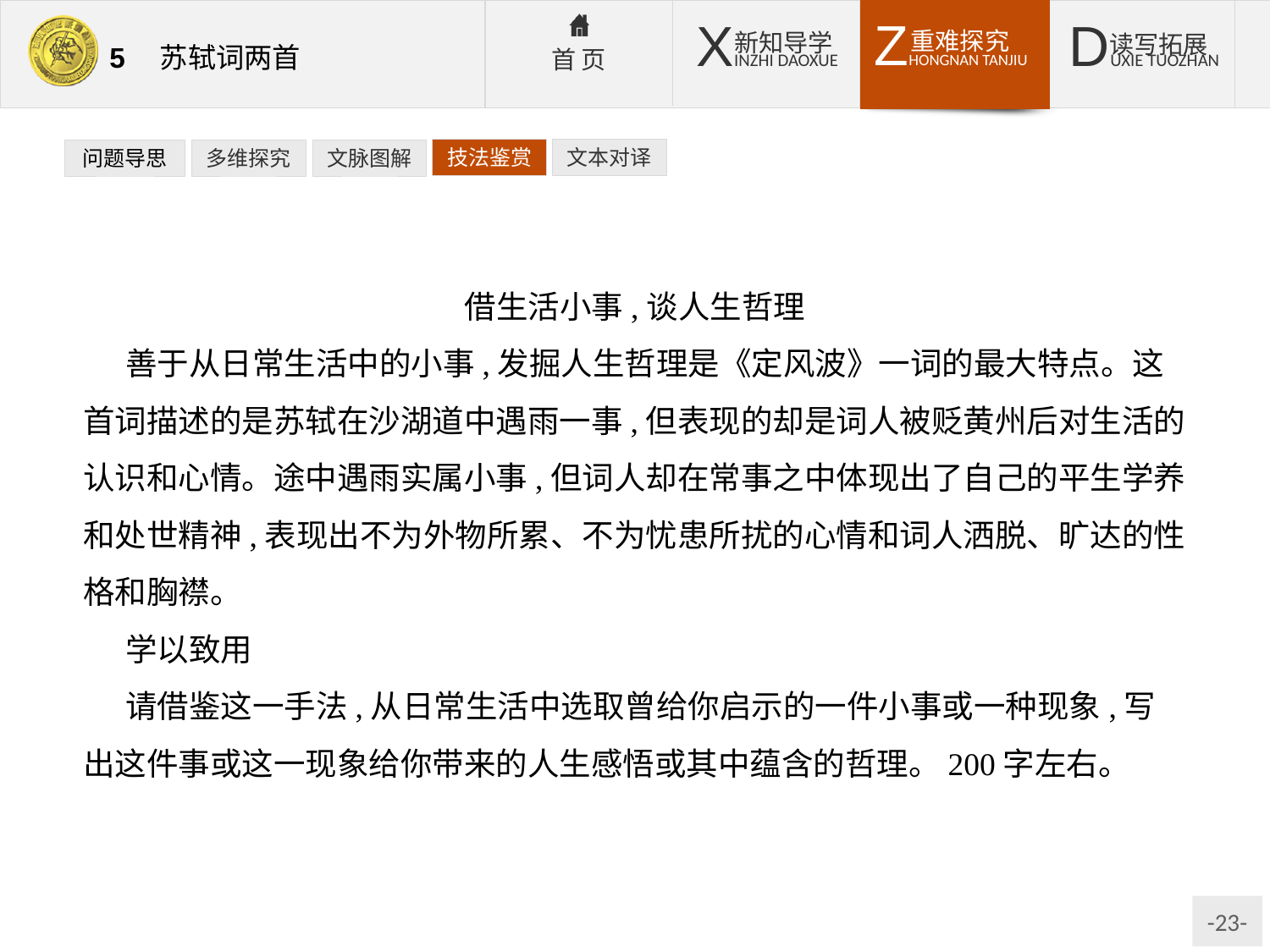

技法鉴赏
文本对译
问题导思
多维探究
文脉图解
借生活小事,谈人生哲理
善于从日常生活中的小事,发掘人生哲理是《定风波》一词的最大特点。这首词描述的是苏轼在沙湖道中遇雨一事,但表现的却是词人被贬黄州后对生活的认识和心情。途中遇雨实属小事,但词人却在常事之中体现出了自己的平生学养和处世精神,表现出不为外物所累、不为忧患所扰的心情和词人洒脱、旷达的性格和胸襟。
学以致用
请借鉴这一手法,从日常生活中选取曾给你启示的一件小事或一种现象,写出这件事或这一现象给你带来的人生感悟或其中蕴含的哲理。200字左右。